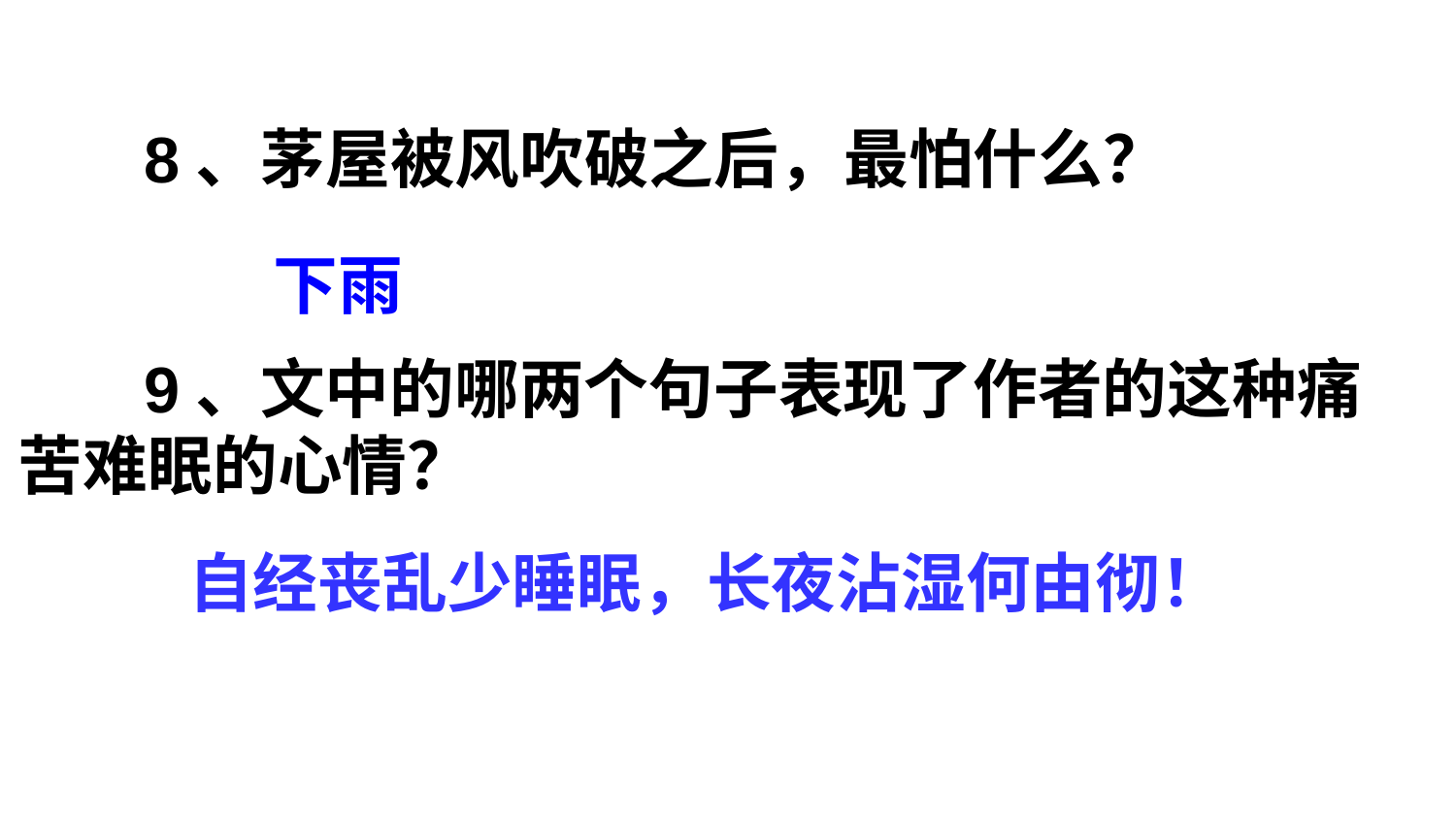

8、茅屋被风吹破之后，最怕什么？
下雨
       9、文中的哪两个句子表现了作者的这种痛苦难眠的心情？
自经丧乱少睡眠，长夜沾湿何由彻！